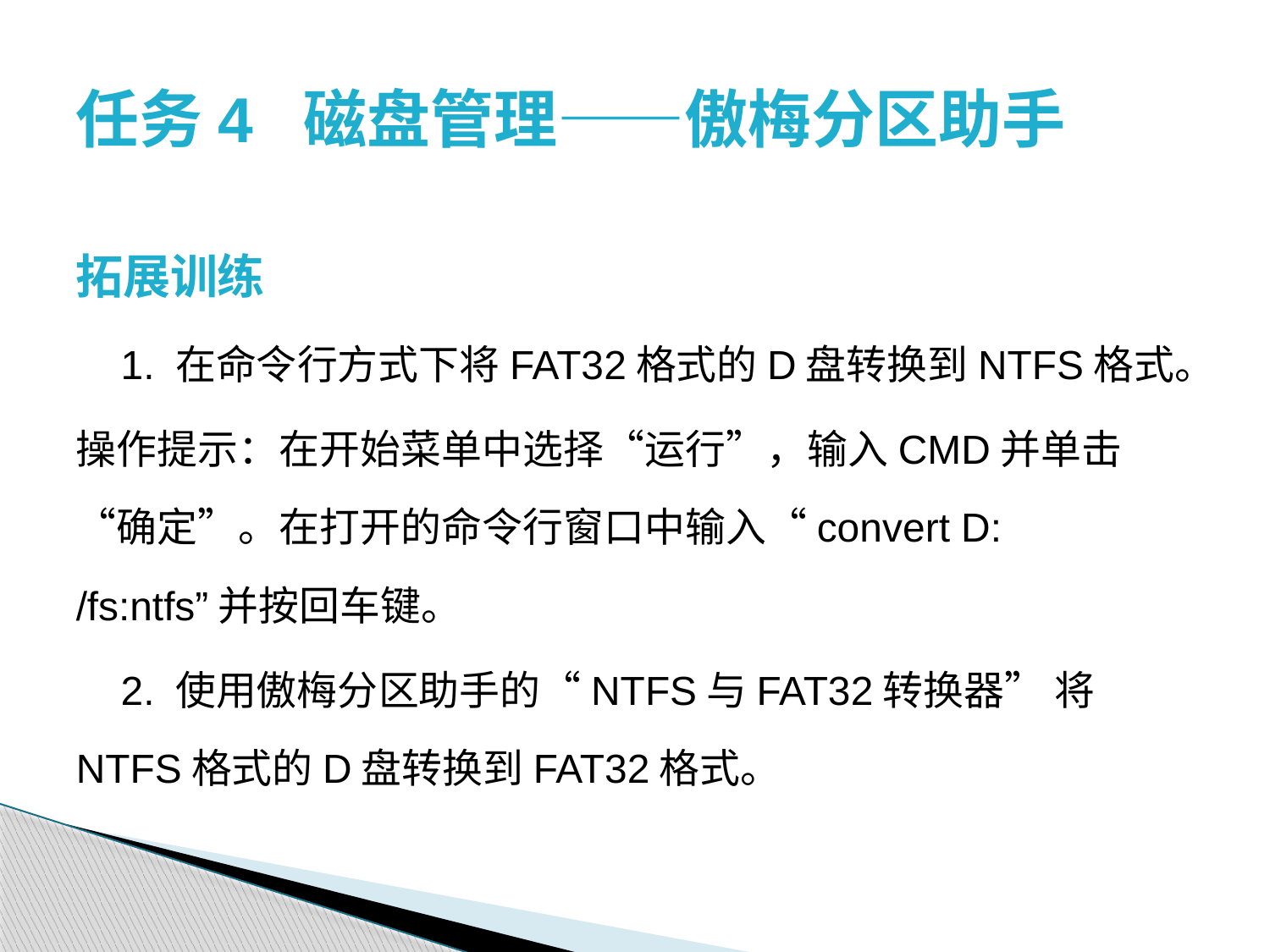

# 任务4  磁盘管理——傲梅分区助手
拓展训练
    1. 在命令行方式下将FAT32格式的D盘转换到NTFS格式。
操作提示：在开始菜单中选择“运行”，输入CMD并单击“确定”。在打开的命令行窗口中输入“convert D: /fs:ntfs”并按回车键。
    2. 使用傲梅分区助手的“NTFS与FAT32转换器” 将NTFS格式的D盘转换到FAT32格式。